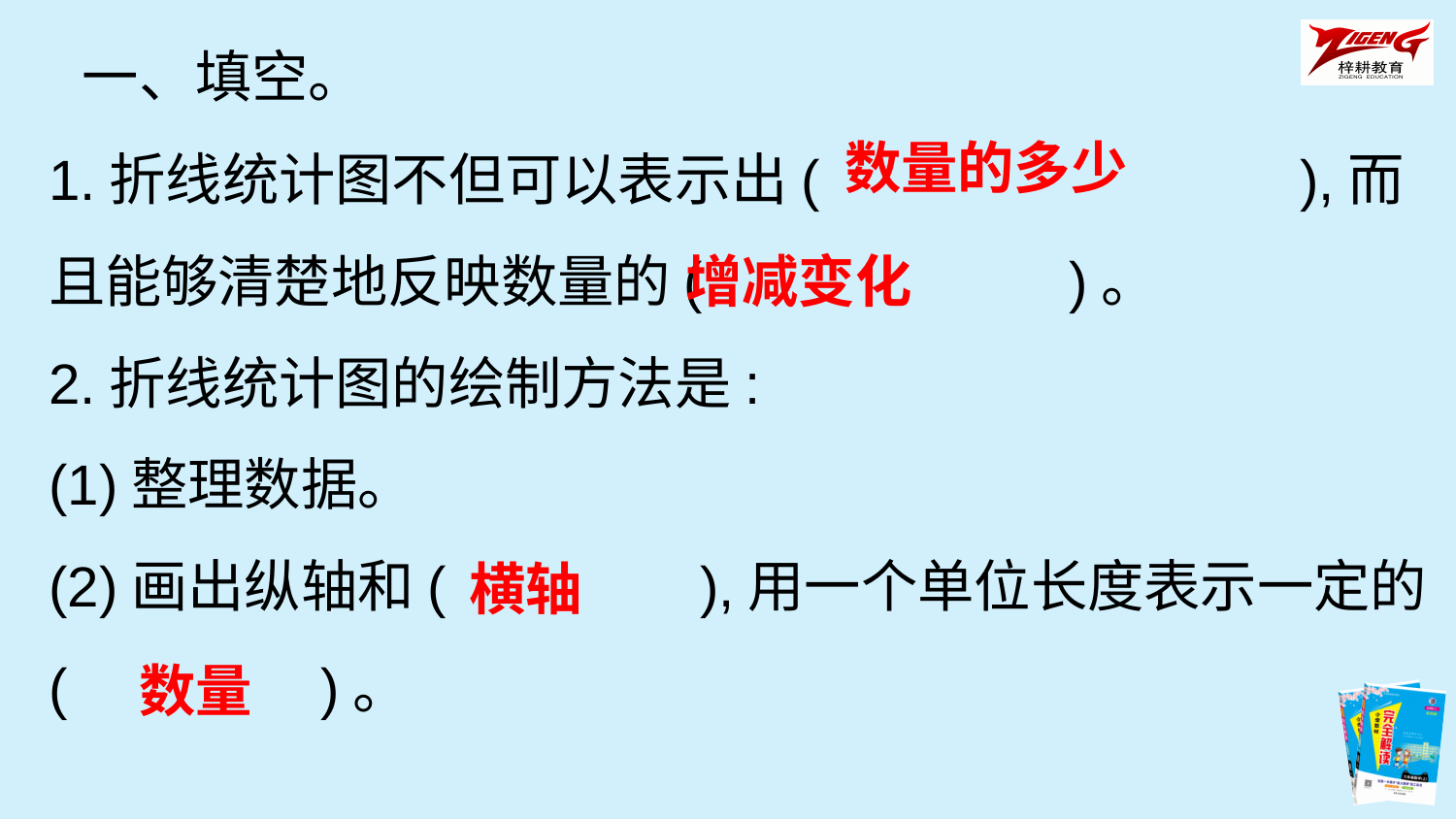

一、填空。
数量的多少
1.折线统计图不但可以表示出(　　　　　　　　),而且能够清楚地反映数量的(　　　　　　)。
2.折线统计图的绘制方法是:
(1)整理数据。
(2)画出纵轴和(　　　　),用一个单位长度表示一定的(　　　　)。
增减变化
横轴
数量